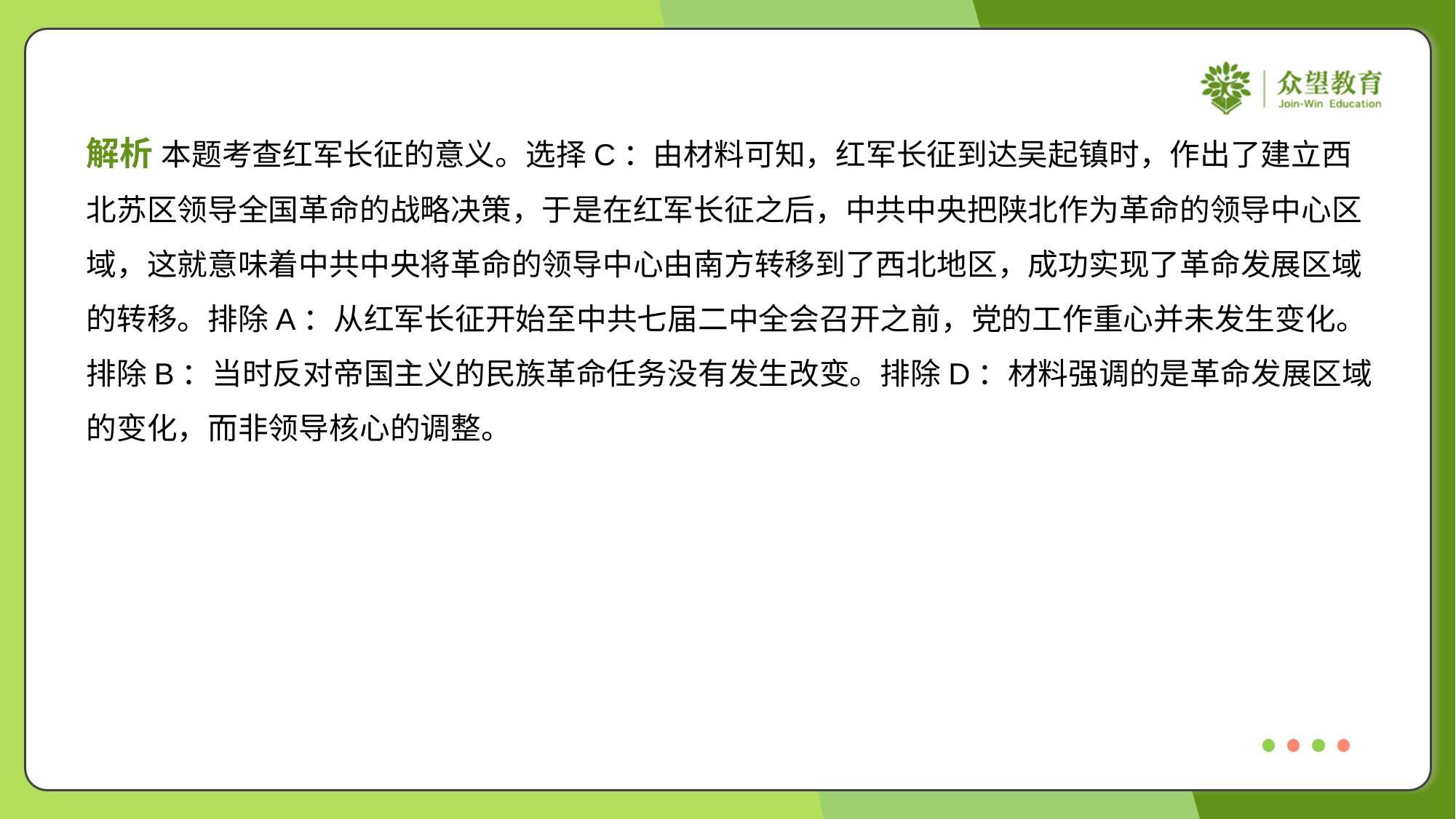

解析 本题考查红军长征的意义。选择C：由材料可知，红军长征到达吴起镇时，作出了建立西
北苏区领导全国革命的战略决策，于是在红军长征之后，中共中央把陕北作为革命的领导中心区
域，这就意味着中共中央将革命的领导中心由南方转移到了西北地区，成功实现了革命发展区域
的转移。排除A：从红军长征开始至中共七届二中全会召开之前，党的工作重心并未发生变化。
排除B：当时反对帝国主义的民族革命任务没有发生改变。排除D：材料强调的是革命发展区域
的变化，而非领导核心的调整。